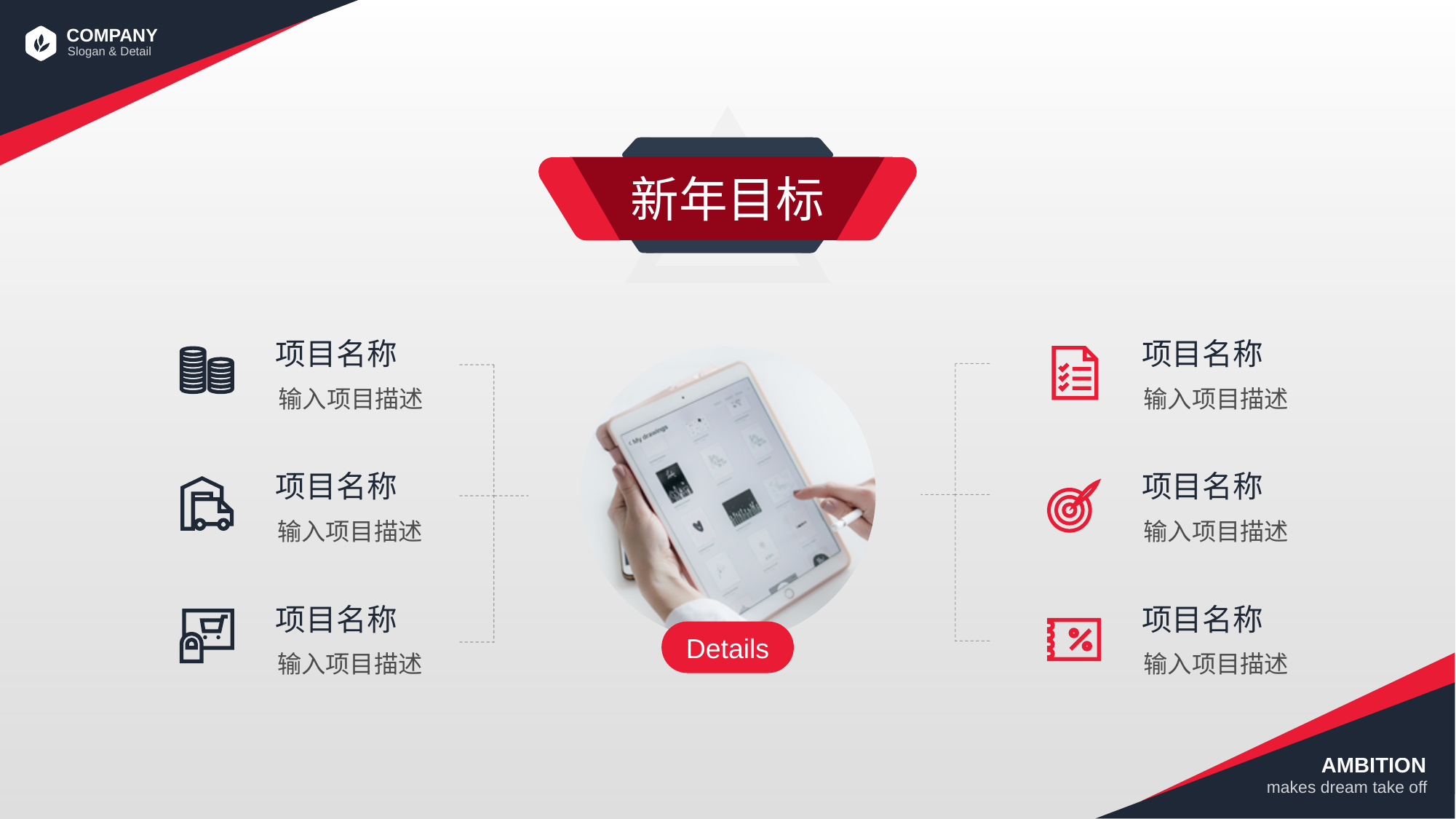

新年目标

项目名称
项目名称

输入项目描述
输入项目描述
项目名称
项目名称

输入项目描述
输入项目描述
项目名称
项目名称

项目名
Details

输入项目描述
输入项目描述